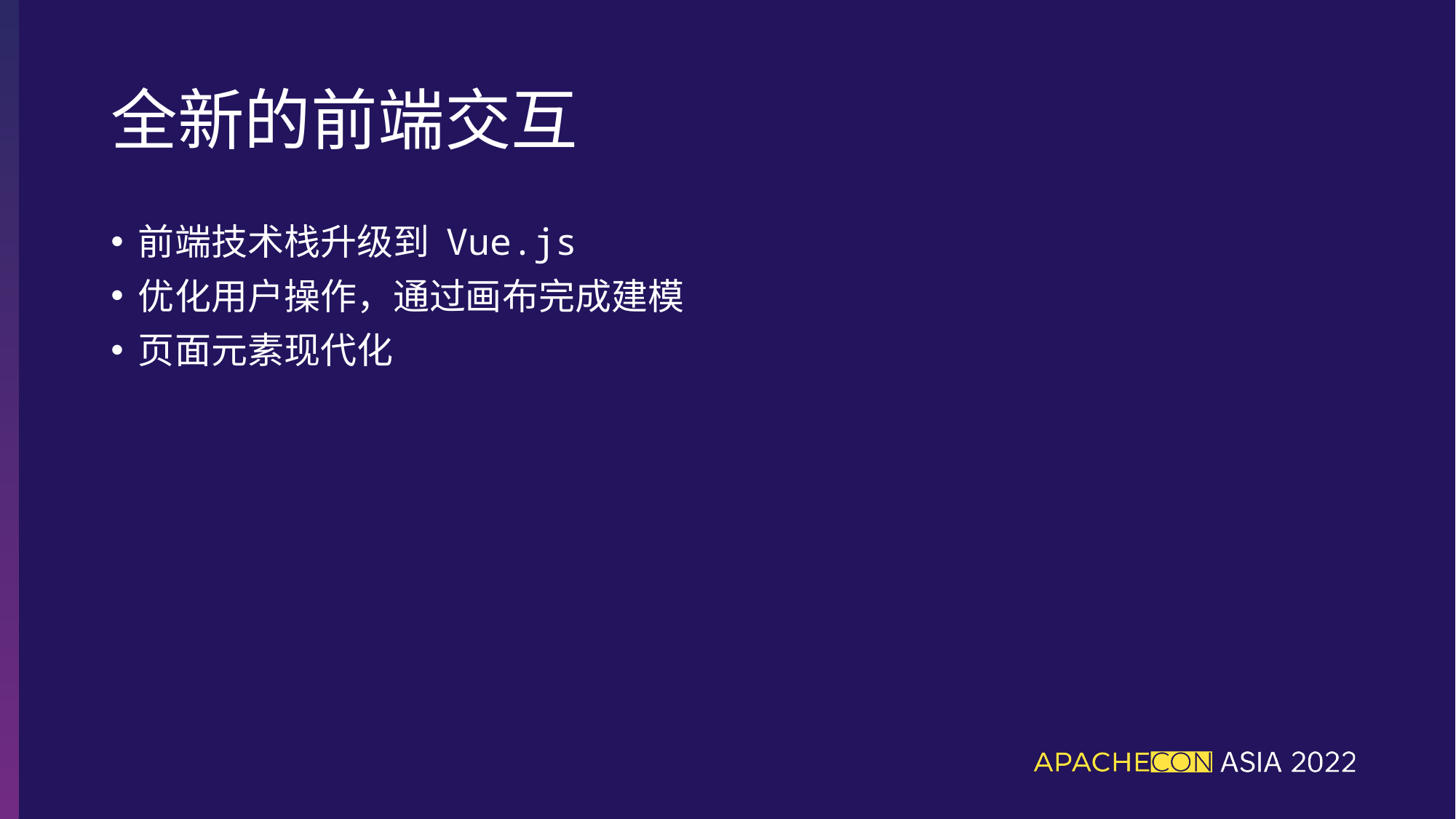

# 全新的前端交互
前端技术栈升级到 Vue.js
优化用户操作，通过画布完成建模
页面元素现代化